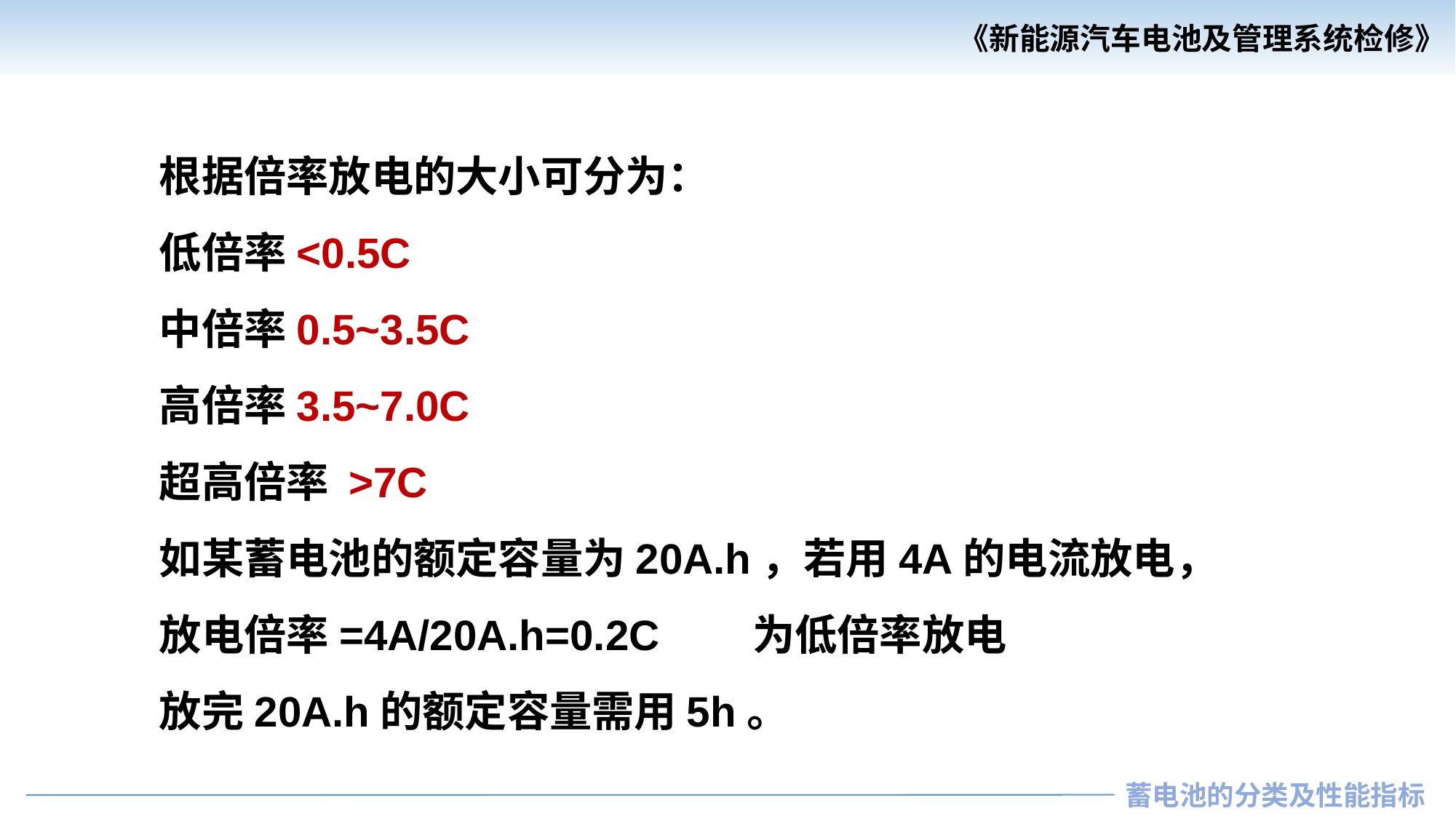

根据倍率放电的大小可分为：
    低倍率<0.5C
    中倍率0.5~3.5C
    高倍率3.5~7.0C
    超高倍率 >7C
    如某蓄电池的额定容量为20A.h，若用4A的电流放电，
    放电倍率=4A/20A.h=0.2C       为低倍率放电
    放完20A.h的额定容量需用5h。